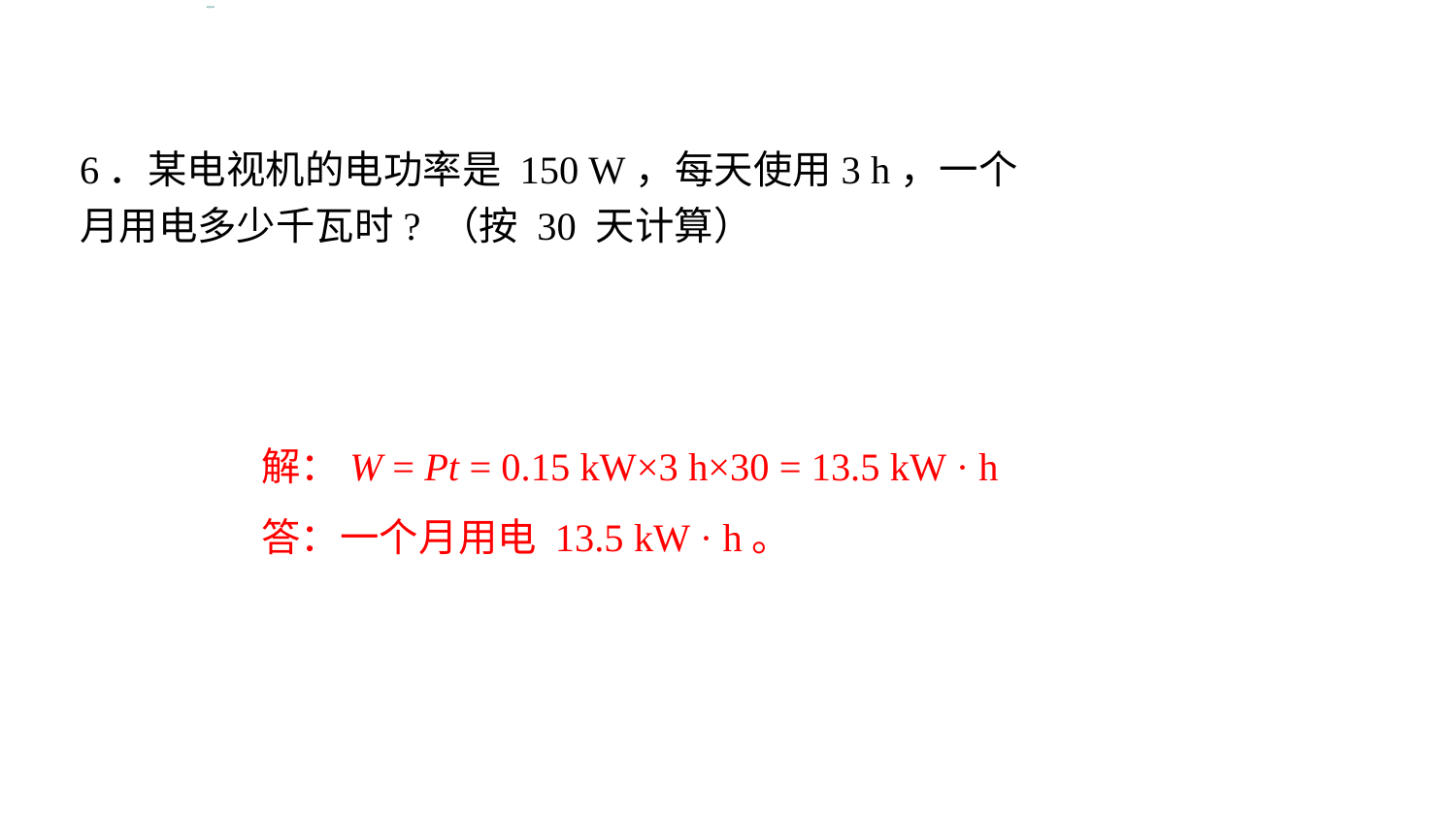

随堂训练
6．某电视机的电功率是 150 W，每天使用3 h，一个月用电多少千瓦时? （按 30 天计算）
  解：W = Pt = 0.15 kW×3 h×30 = 13.5 kW · h
  答：一个月用电 13.5 kW · h。